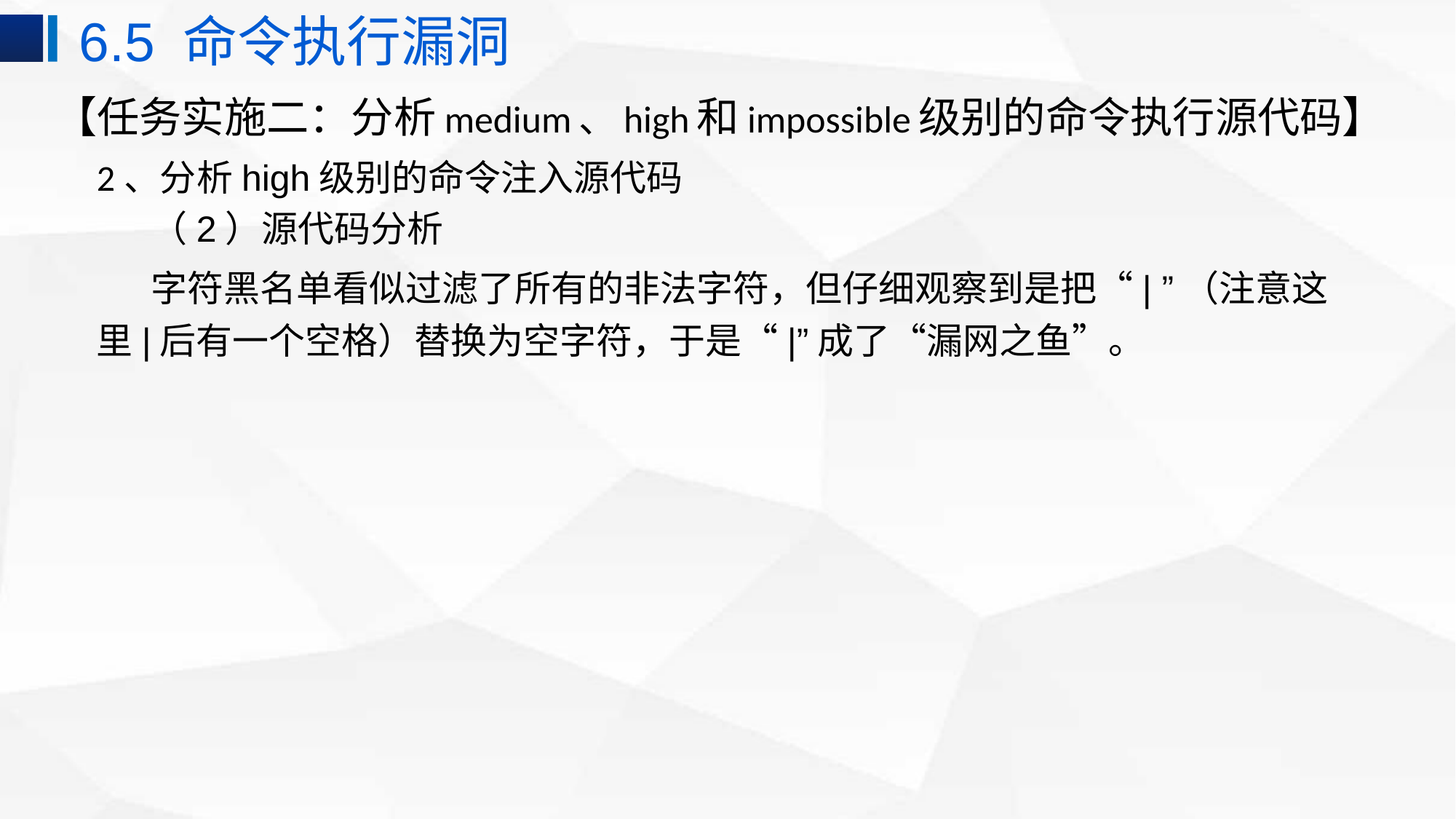

6.5 命令执行漏洞

【任务实施二：分析medium、high和impossible级别的命令执行源代码】
2、分析high级别的命令注入源代码
（2）源代码分析
字符黑名单看似过滤了所有的非法字符，但仔细观察到是把“| ”（注意这里|后有一个空格）替换为空字符，于是“|”成了“漏网之鱼”。